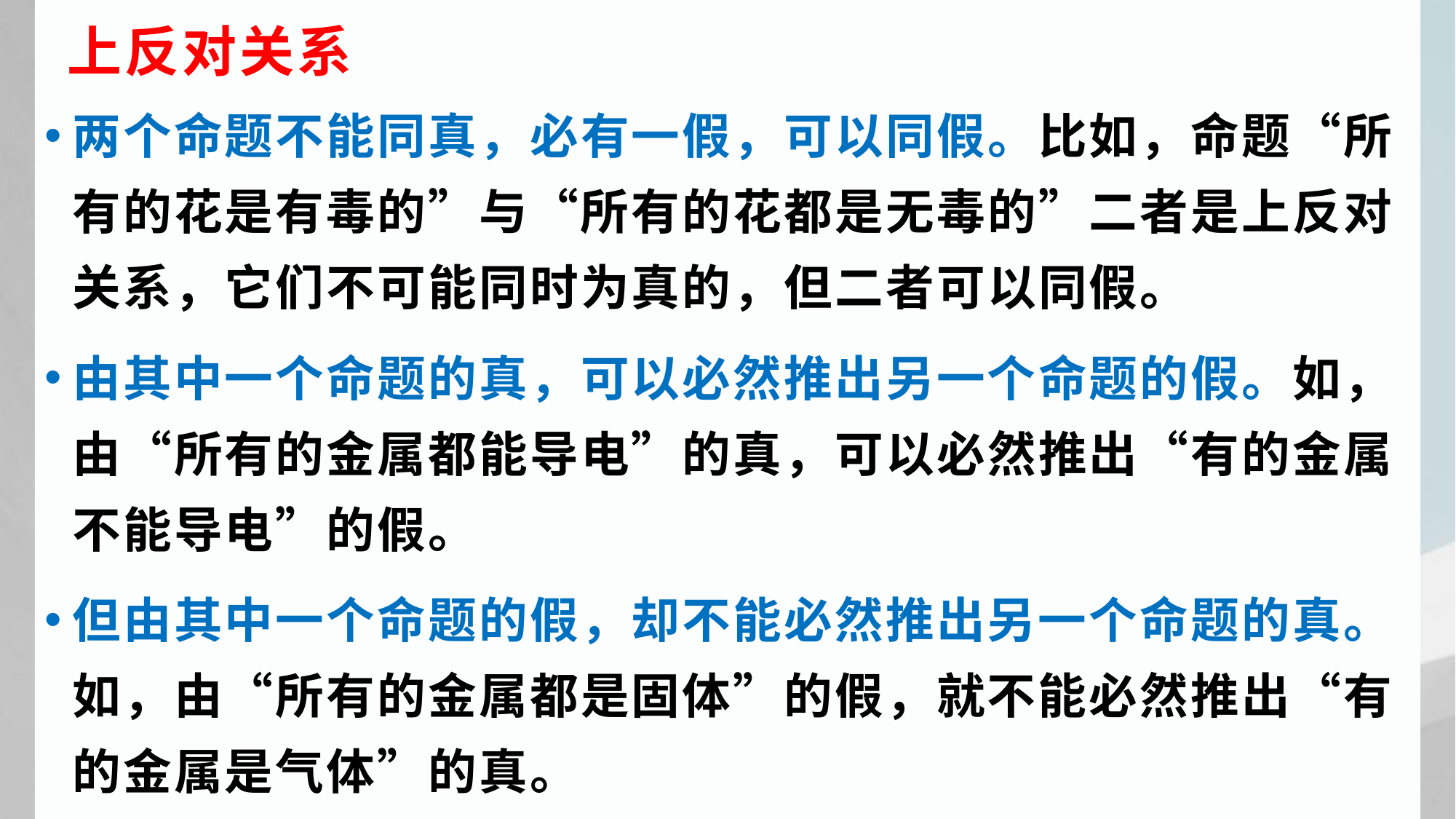

# 上反对关系
两个命题不能同真，必有一假，可以同假。比如，命题“所有的花是有毒的”与“所有的花都是无毒的”二者是上反对关系，它们不可能同时为真的，但二者可以同假。
由其中一个命题的真，可以必然推出另一个命题的假。如，由“所有的金属都能导电”的真，可以必然推出“有的金属不能导电”的假。
但由其中一个命题的假，却不能必然推出另一个命题的真。如，由“所有的金属都是固体”的假，就不能必然推出“有的金属是气体”的真。